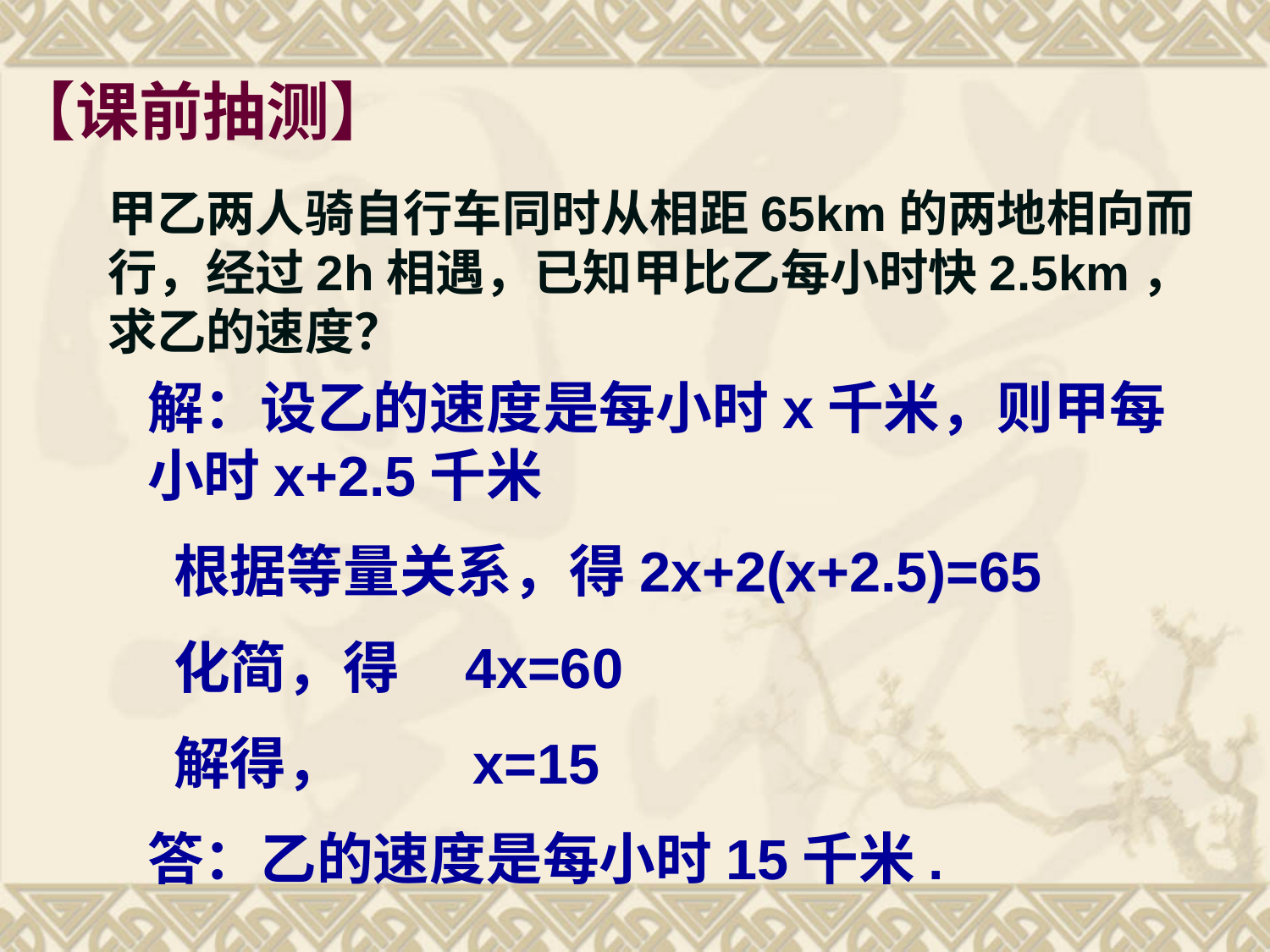

# 【课前抽测】
甲乙两人骑自行车同时从相距65km的两地相向而行，经过2h相遇，已知甲比乙每小时快2.5km，求乙的速度？
解：设乙的速度是每小时x千米，则甲每小时x+2.5千米
 根据等量关系，得2x+2(x+2.5)=65
 化简，得    4x=60
 解得，         x=15
答：乙的速度是每小时15千米.